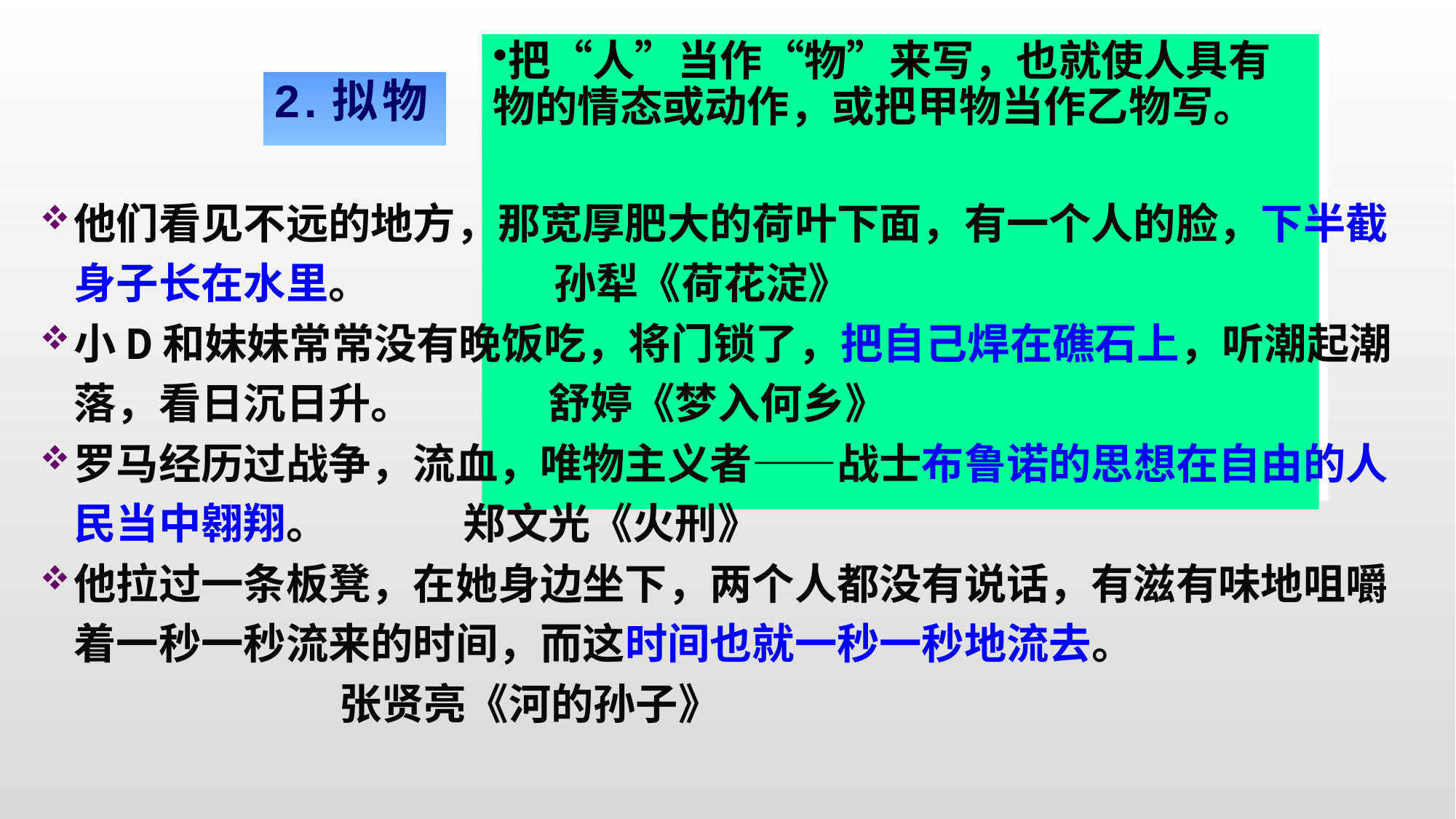

把“人”当作“物”来写，也就使人具有物的情态或动作，或把甲物当作乙物写。
# 2.拟物
他们看见不远的地方，那宽厚肥大的荷叶下面，有一个人的脸，下半截身子长在水里。                   孙犁《荷花淀》
小D和妹妹常常没有晚饭吃，将门锁了，把自己焊在礁石上，听潮起潮落，看日沉日升。              舒婷《梦入何乡》
罗马经历过战争，流血，唯物主义者——战士布鲁诺的思想在自由的人民当中翱翔。              郑文光《火刑》
他拉过一条板凳，在她身边坐下，两个人都没有说话，有滋有味地咀嚼着一秒一秒流来的时间，而这时间也就一秒一秒地流去。
                              张贤亮《河的孙子》